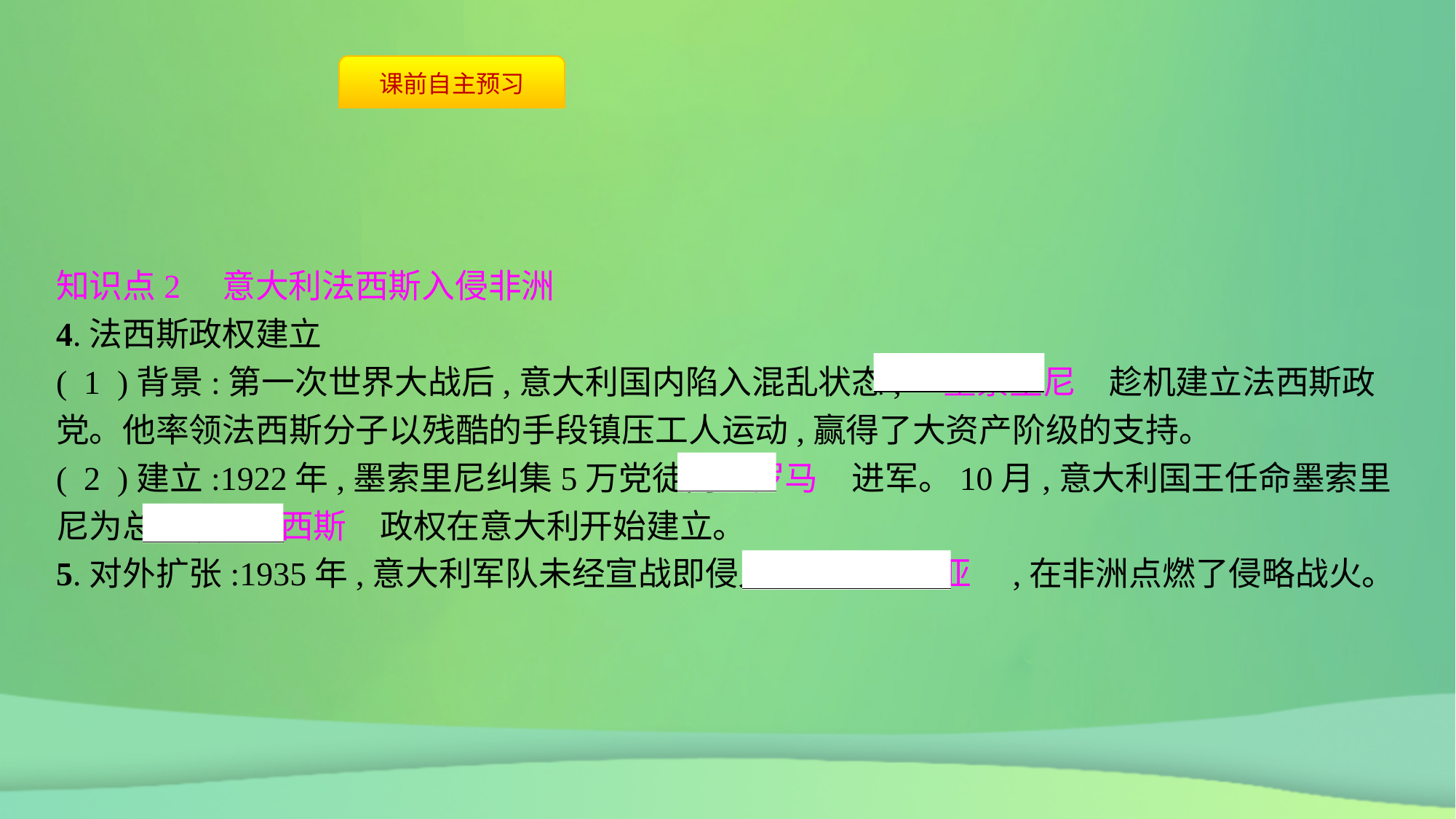

知识点2　意大利法西斯入侵非洲
4.法西斯政权建立
(  1  )背景:第一次世界大战后,意大利国内陷入混乱状态,　墨索里尼　趁机建立法西斯政党。他率领法西斯分子以残酷的手段镇压工人运动,赢得了大资产阶级的支持。
(  2  )建立:1922年,墨索里尼纠集5万党徒向　罗马　进军。10月,意大利国王任命墨索里尼为总理,　法西斯　政权在意大利开始建立。
5.对外扩张:1935年,意大利军队未经宣战即侵入　埃塞俄比亚　,在非洲点燃了侵略战火。